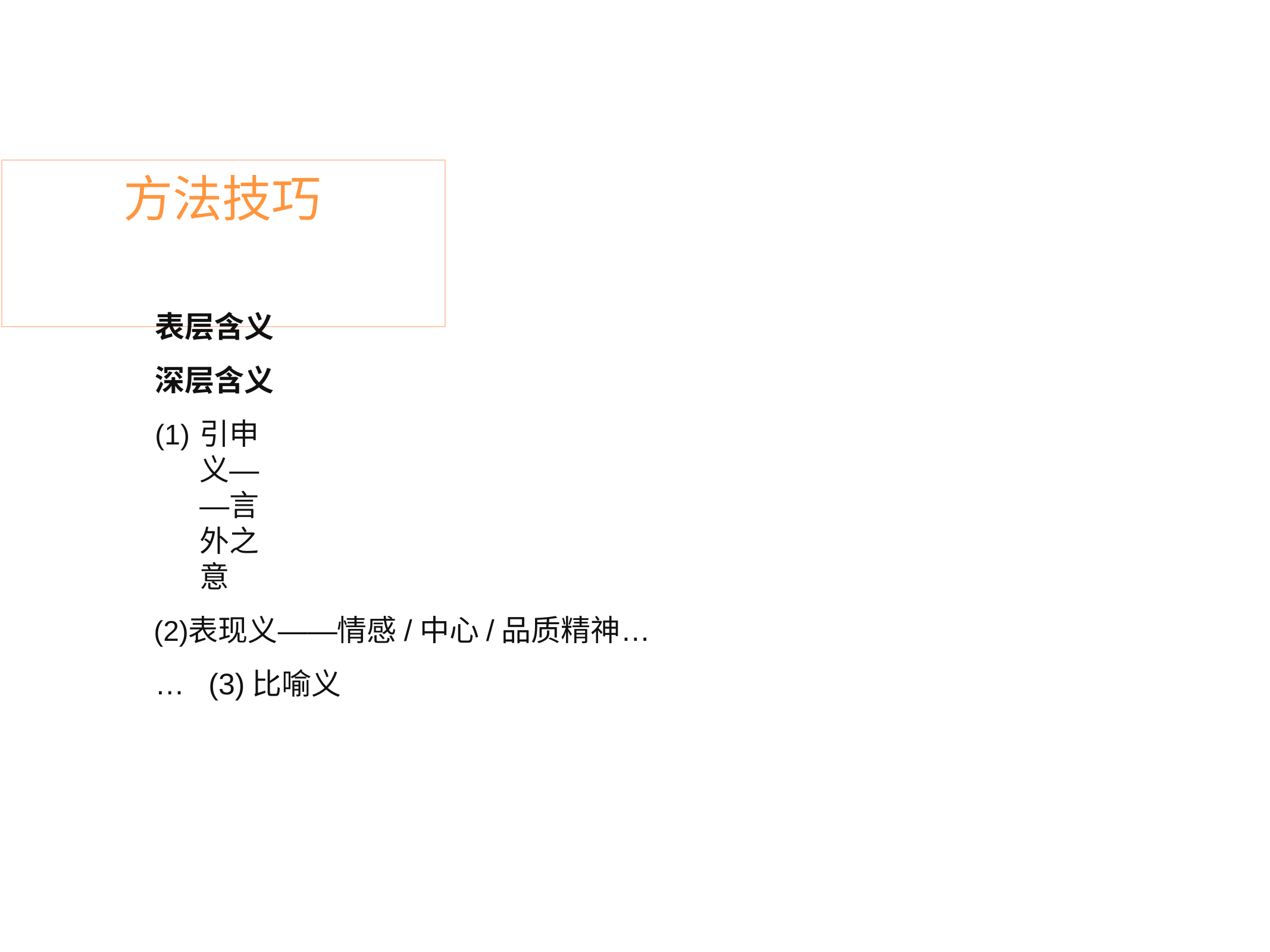

# 方法技巧
表层含义 深层含义
引申义——言外之意
表现义——情感/中心/品质精神……  (3)比喻义